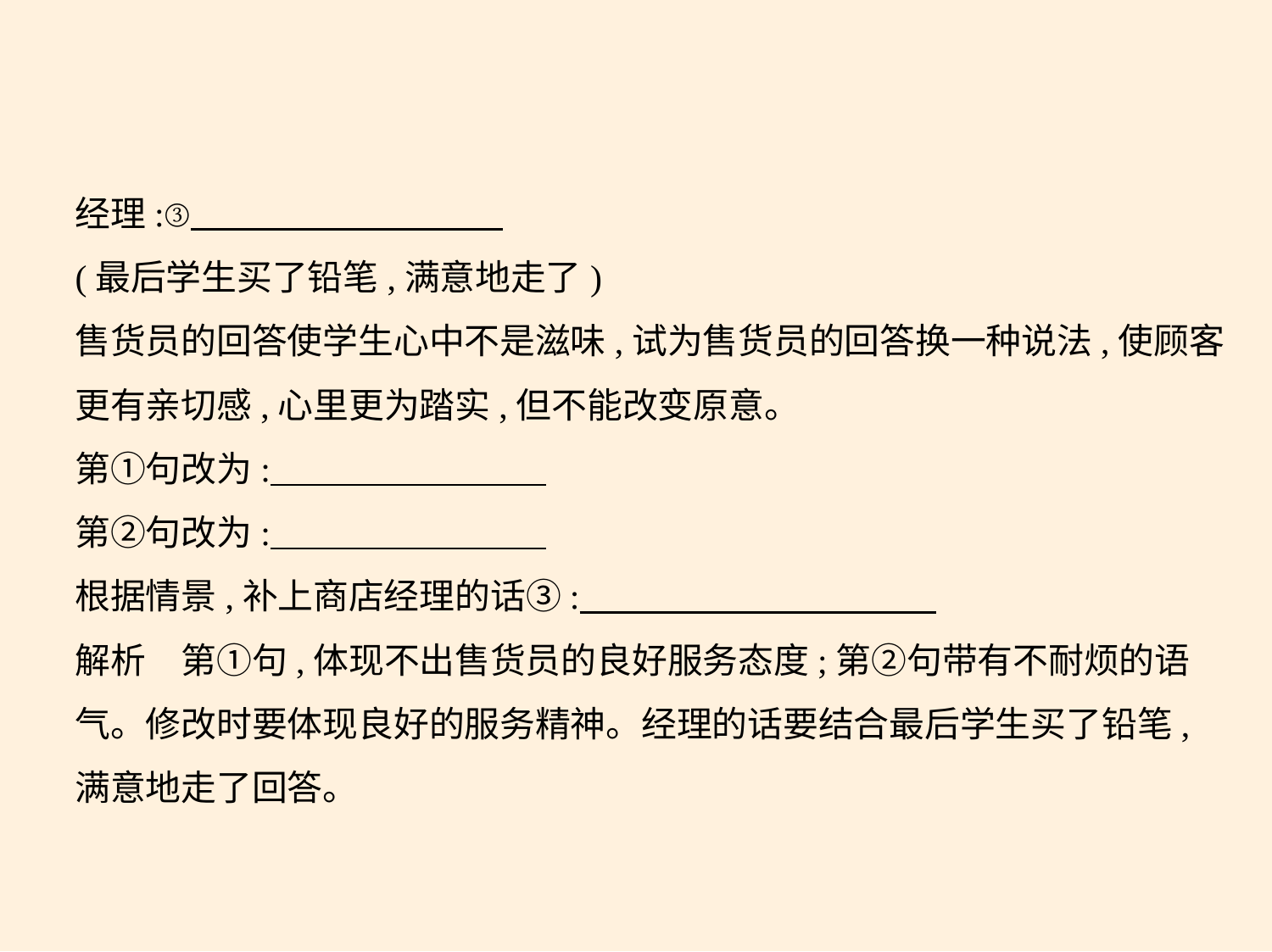

经理:③
(最后学生买了铅笔,满意地走了)
售货员的回答使学生心中不是滋味,试为售货员的回答换一种说法,使顾客
更有亲切感,心里更为踏实,但不能改变原意。
第①句改为:
第②句改为:
根据情景,补上商店经理的话③:
解析　第①句,体现不出售货员的良好服务态度;第②句带有不耐烦的语
气。修改时要体现良好的服务精神。经理的话要结合最后学生买了铅笔,
满意地走了回答。